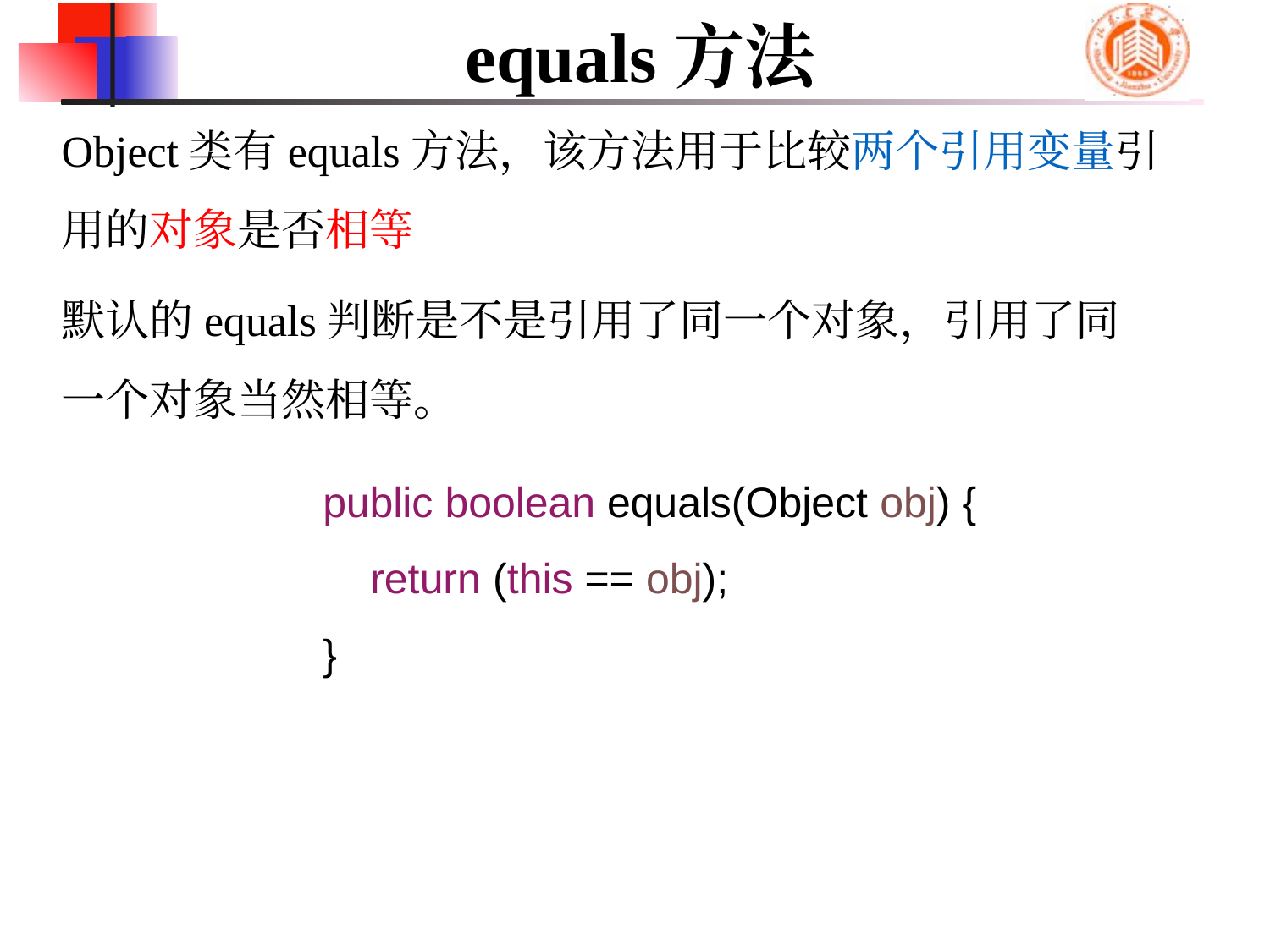

# equals方法
Object类有equals方法，该方法用于比较两个引用变量引用的对象是否相等
默认的equals判断是不是引用了同一个对象，引用了同一个对象当然相等。
    public boolean equals(Object obj) {
        return (this == obj);
    }